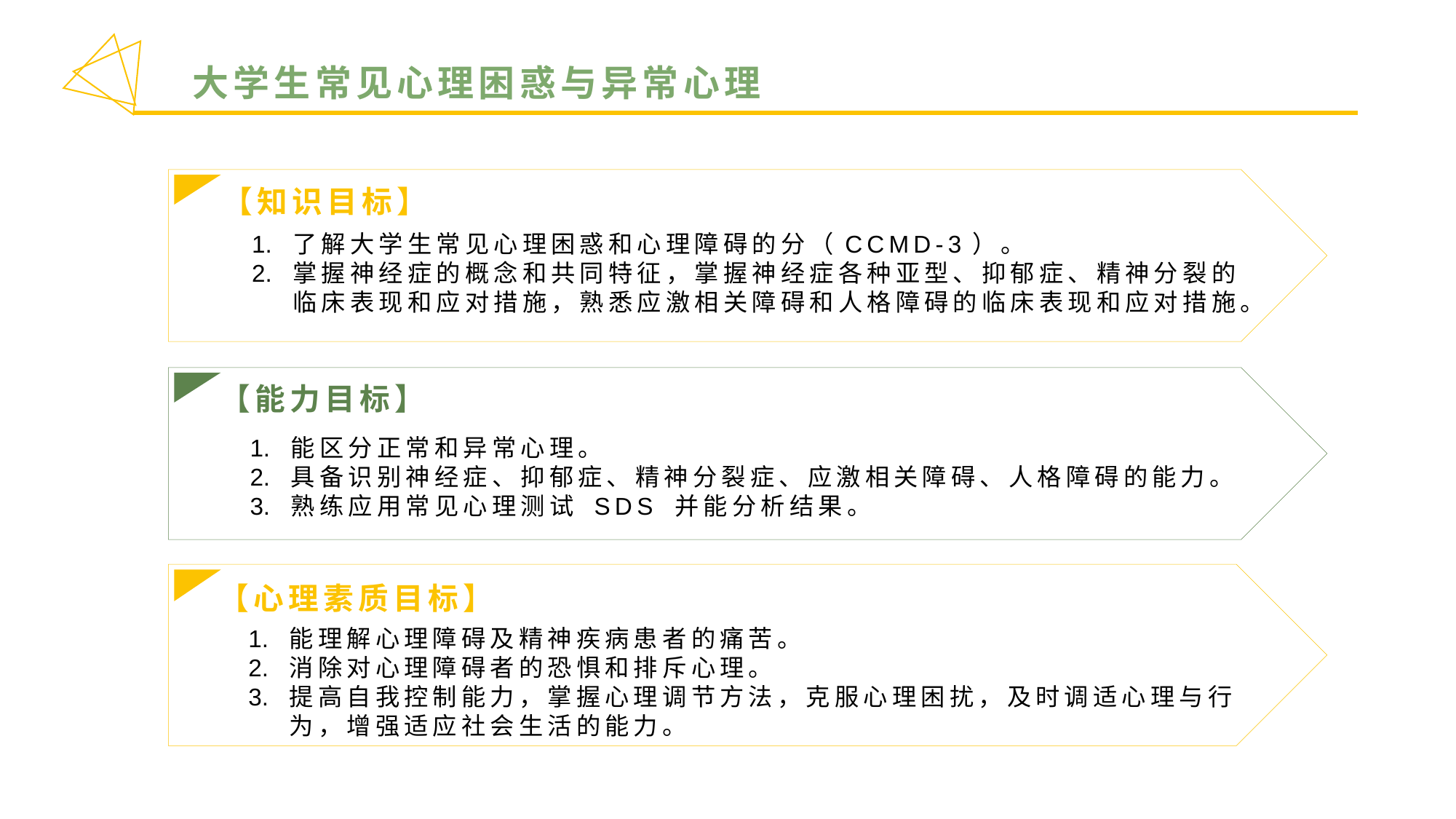

大学生常见心理困惑与异常心理

【知识目标】
了解大学生常见心理困惑和心理障碍的分（CCMD-3）。
掌握神经症的概念和共同特征，掌握神经症各种亚型、抑郁症、精神分裂的临床表现和应对措施，熟悉应激相关障碍和人格障碍的临床表现和应对措施。

【能力目标】
能区分正常和异常心理。
具备识别神经症、抑郁症、精神分裂症、应激相关障碍、人格障碍的能力。
熟练应用常见心理测试 SDS 并能分析结果。

【心理素质目标】
能理解心理障碍及精神疾病患者的痛苦。
消除对心理障碍者的恐惧和排斥心理。
提高自我控制能力，掌握心理调节方法，克服心理困扰，及时调适心理与行为，增强适应社会生活的能力。